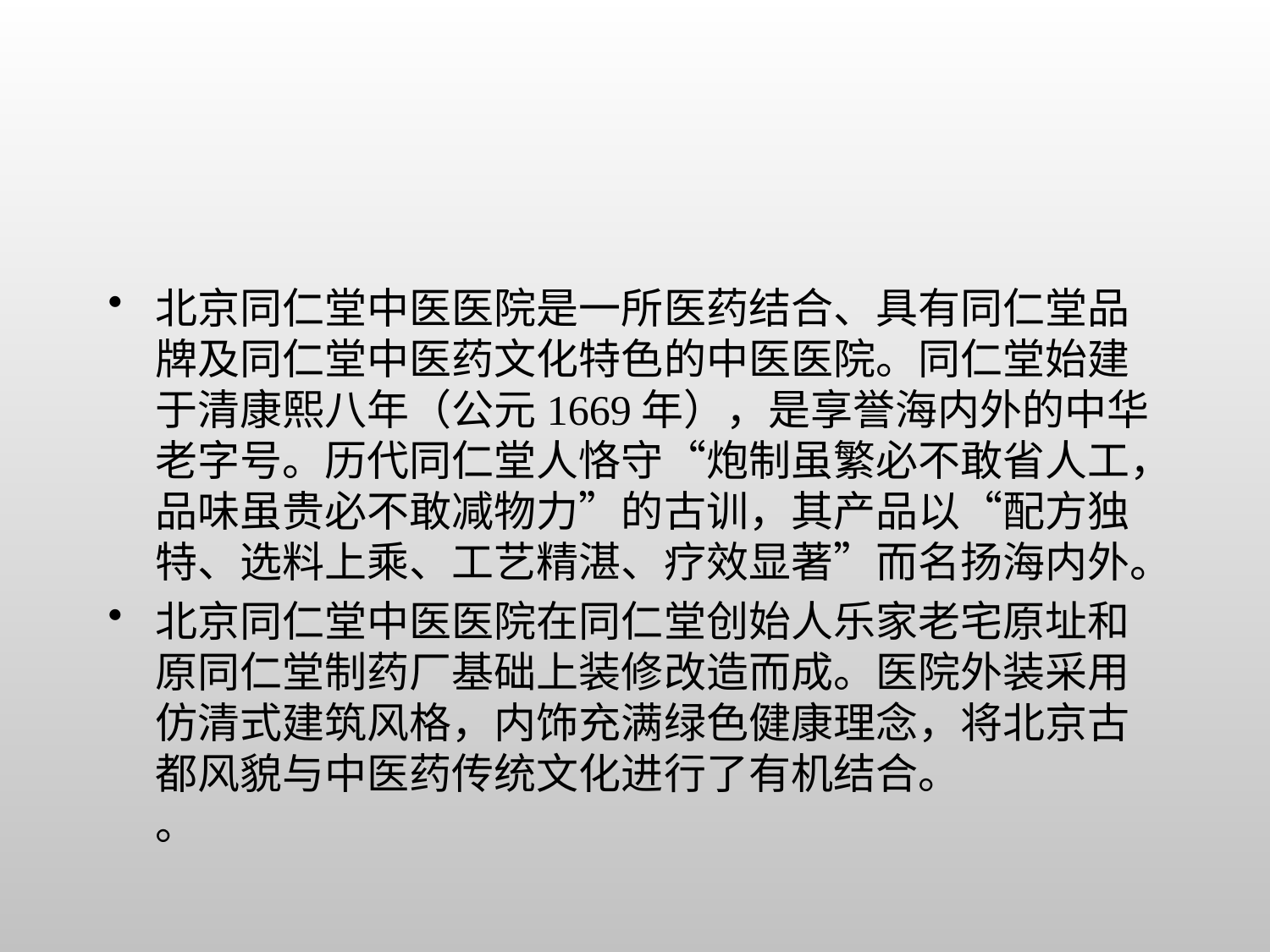

#
北京同仁堂中医医院是一所医药结合、具有同仁堂品牌及同仁堂中医药文化特色的中医医院。同仁堂始建于清康熙八年（公元1669年），是享誉海内外的中华老字号。历代同仁堂人恪守“炮制虽繁必不敢省人工，品味虽贵必不敢减物力”的古训，其产品以“配方独特、选料上乘、工艺精湛、疗效显著”而名扬海内外。
北京同仁堂中医医院在同仁堂创始人乐家老宅原址和原同仁堂制药厂基础上装修改造而成。医院外装采用仿清式建筑风格，内饰充满绿色健康理念，将北京古都风貌与中医药传统文化进行了有机结合。
。